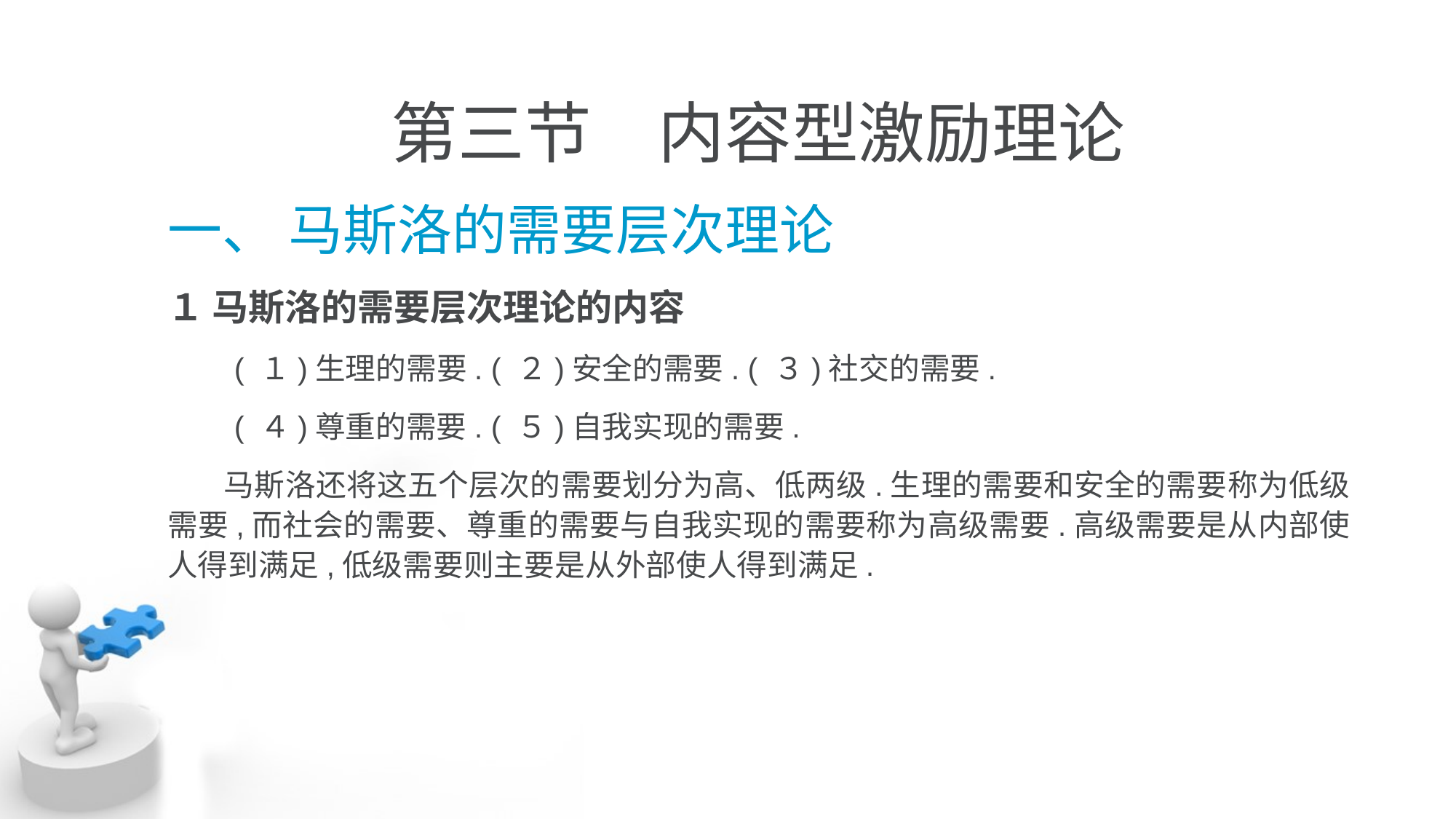

# 第三节　内容型激励理论
一、 马斯洛的需要层次理论
１ 马斯洛的需要层次理论的内容
        ( １)生理的需要. ( ２)安全的需要. ( ３)社交的需要.
        ( ４)尊重的需要. ( ５)自我实现的需要.
       马斯洛还将这五个层次的需要划分为高、低两级.生理的需要和安全的需要称为低级 需要,而社会的需要、尊重的需要与自我实现的需要称为高级需要.高级需要是从内部使 人得到满足,低级需要则主要是从外部使人得到满足.